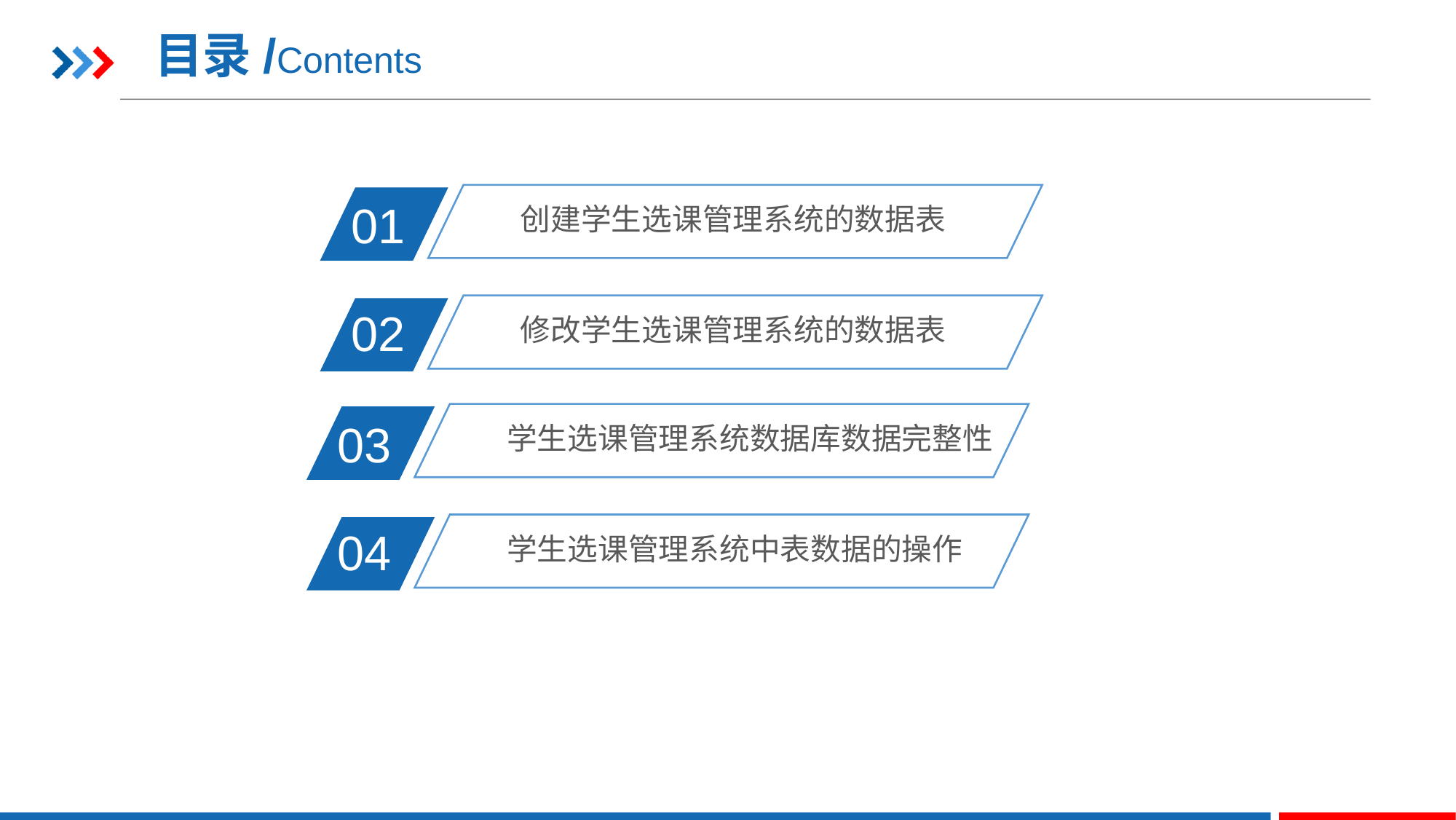

目录/Contents

创建学生选课管理系统的数据表

01

修改学生选课管理系统的数据表
02

学生选课管理系统数据库数据完整性

03

学生选课管理系统中表数据的操作
04